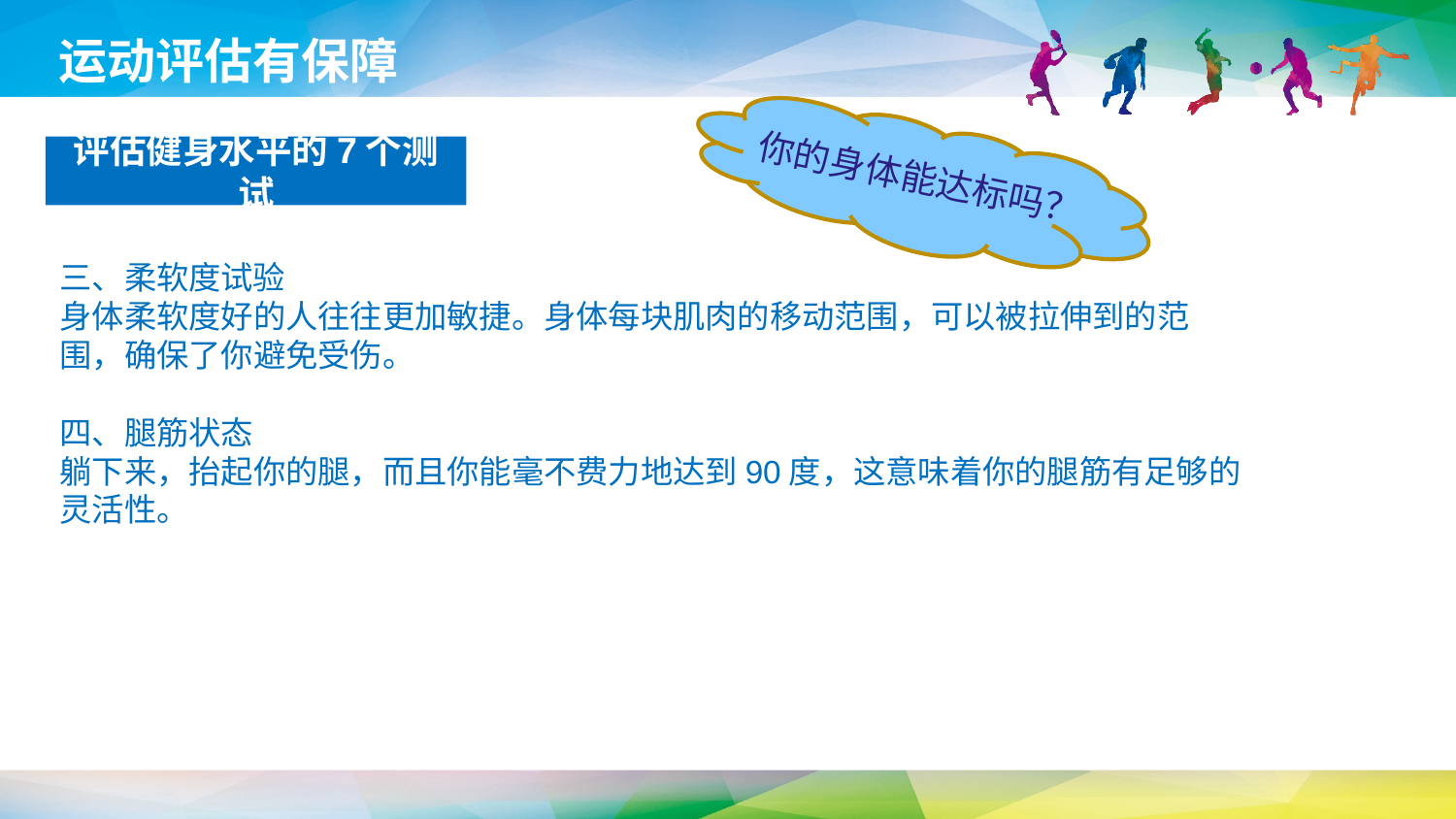

运动评估有保障

评估健身水平的7个测试
你的身体能达标吗？
三、柔软度试验
身体柔软度好的人往往更加敏捷。身体每块肌肉的移动范围，可以被拉伸到的范围，确保了你避免受伤。

四、腿筋状态
躺下来，抬起你的腿，而且你能毫不费力地达到90度，这意味着你的腿筋有足够的灵活性。

延时符